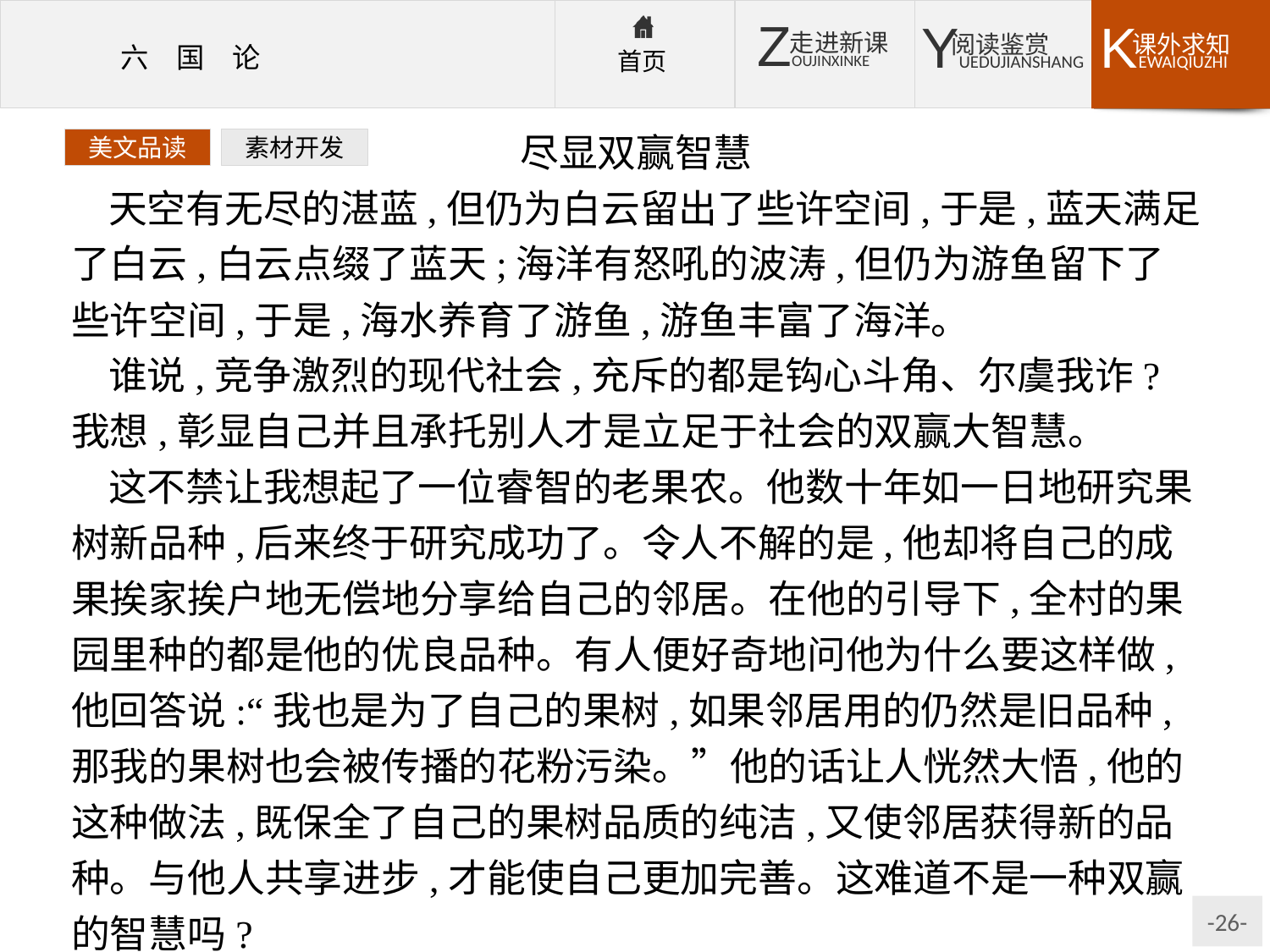

尽显双赢智慧
天空有无尽的湛蓝,但仍为白云留出了些许空间,于是,蓝天满足了白云,白云点缀了蓝天;海洋有怒吼的波涛,但仍为游鱼留下了些许空间,于是,海水养育了游鱼,游鱼丰富了海洋。
谁说,竞争激烈的现代社会,充斥的都是钩心斗角、尔虞我诈?我想,彰显自己并且承托别人才是立足于社会的双赢大智慧。
这不禁让我想起了一位睿智的老果农。他数十年如一日地研究果树新品种,后来终于研究成功了。令人不解的是,他却将自己的成果挨家挨户地无偿地分享给自己的邻居。在他的引导下,全村的果园里种的都是他的优良品种。有人便好奇地问他为什么要这样做,他回答说:“我也是为了自己的果树,如果邻居用的仍然是旧品种,那我的果树也会被传播的花粉污染。”他的话让人恍然大悟,他的这种做法,既保全了自己的果树品质的纯洁,又使邻居获得新的品种。与他人共享进步,才能使自己更加完善。这难道不是一种双赢的智慧吗?
美文品读
素材开发